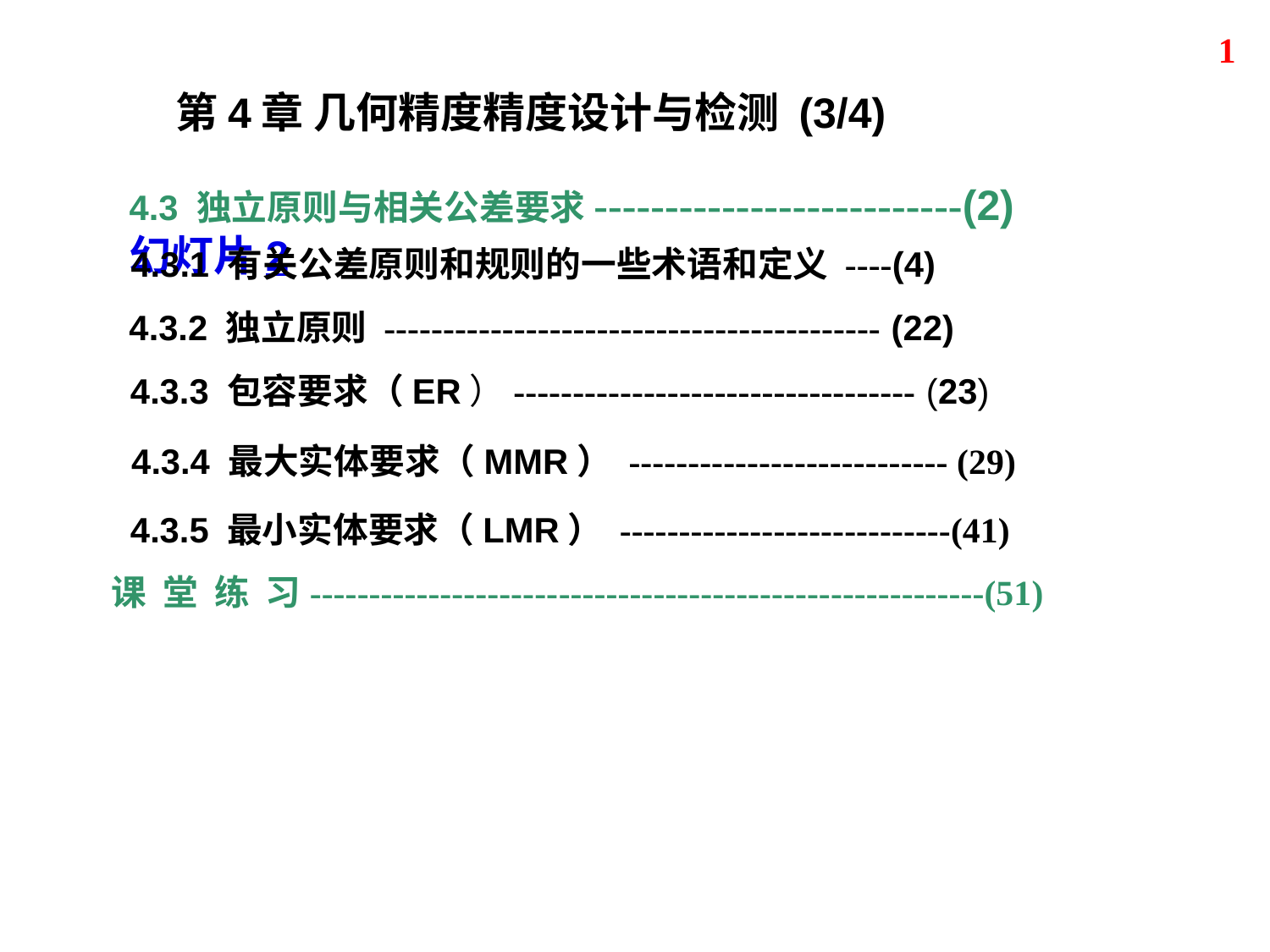

1
第4章 几何精度精度设计与检测 (3/4)
4.3 独立原则与相关公差要求--------------------------(2) 幻灯片 2
4.3.1 有关公差原则和规则的一些术语和定义 ----(4)
4.3.2 独立原则 ------------------------------------------ (22)
4.3.3 包容要求（ER）---------------------------------- (23)
4.3.4 最大实体要求（MMR） --------------------------- (29)
4.3.5 最小实体要求（LMR） ----------------------------(41)
课  堂  练  习---------------------------------------------------------(51)